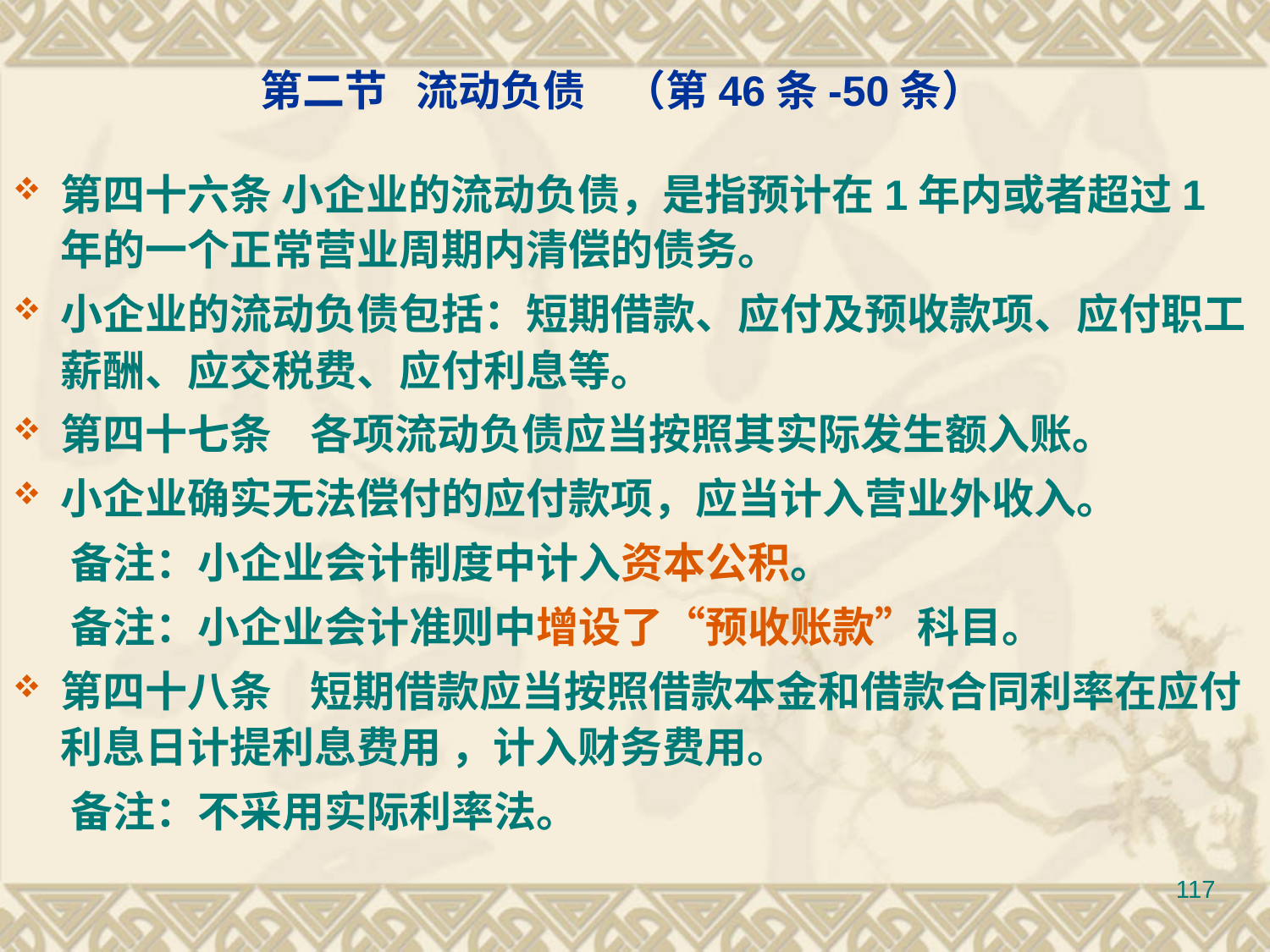

第二节   流动负债    （第46条-50条）
第四十六条 小企业的流动负债，是指预计在1年内或者超过1年的一个正常营业周期内清偿的债务。
小企业的流动负债包括：短期借款、应付及预收款项、应付职工薪酬、应交税费、应付利息等。
第四十七条    各项流动负债应当按照其实际发生额入账。
小企业确实无法偿付的应付款项，应当计入营业外收入。
     备注：小企业会计制度中计入资本公积。
     备注：小企业会计准则中增设了“预收账款”科目。
第四十八条    短期借款应当按照借款本金和借款合同利率在应付利息日计提利息费用 ，计入财务费用。
     备注：不采用实际利率法。
117